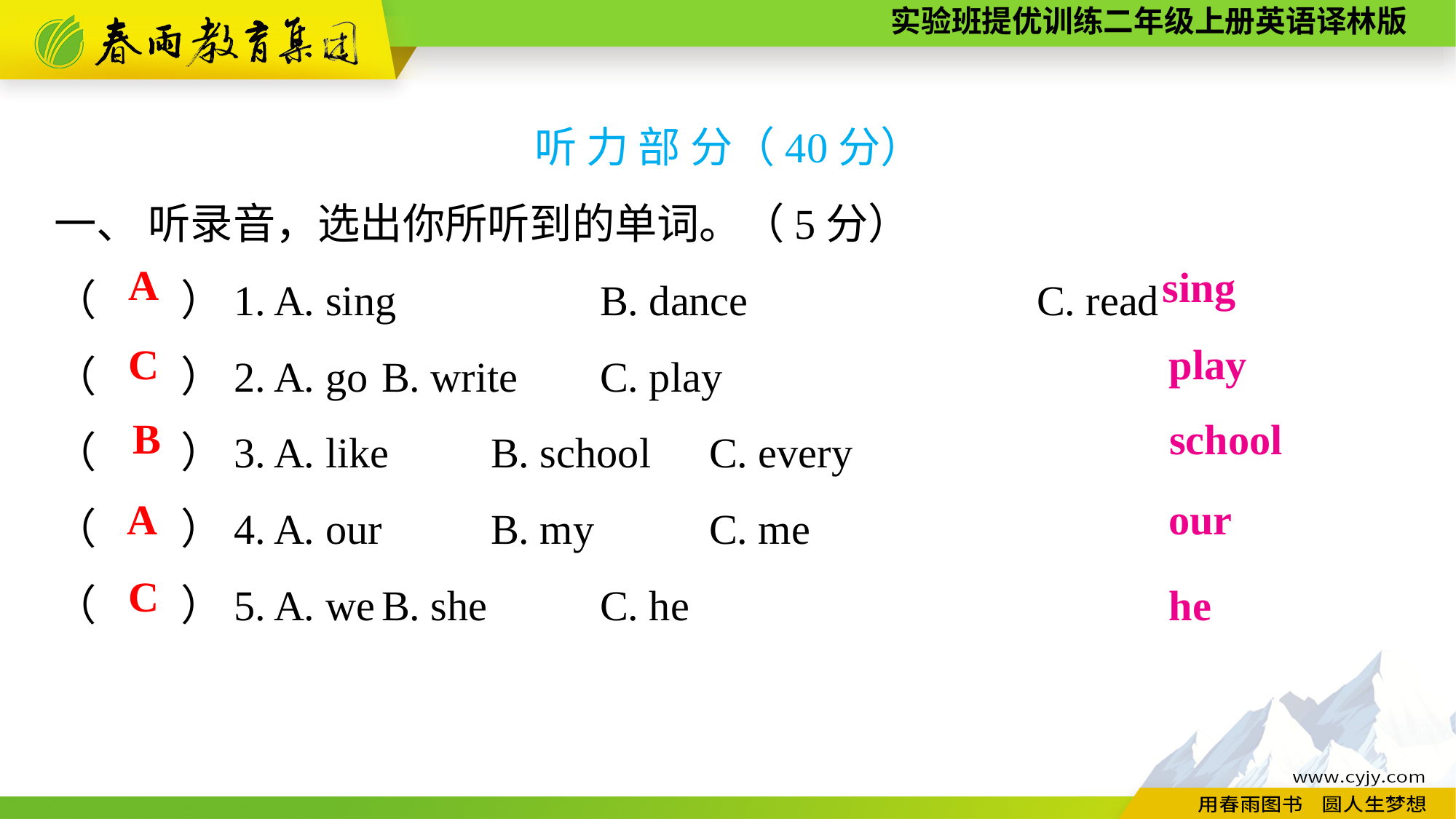

听 力 部 分（40分）
一、 听录音，选出你所听到的单词。（5分）
（　　）1. A. sing　　　　	B. dance　　　　　	C. read
（　　）2. A. go	B. write	C. play
（　　）3. A. like	B. school	C. every
（　　）4. A. our	B. my		C. me
（　　）5. A. we	B. she		C. he
A
sing
C
play
B
school
A
our
C
he